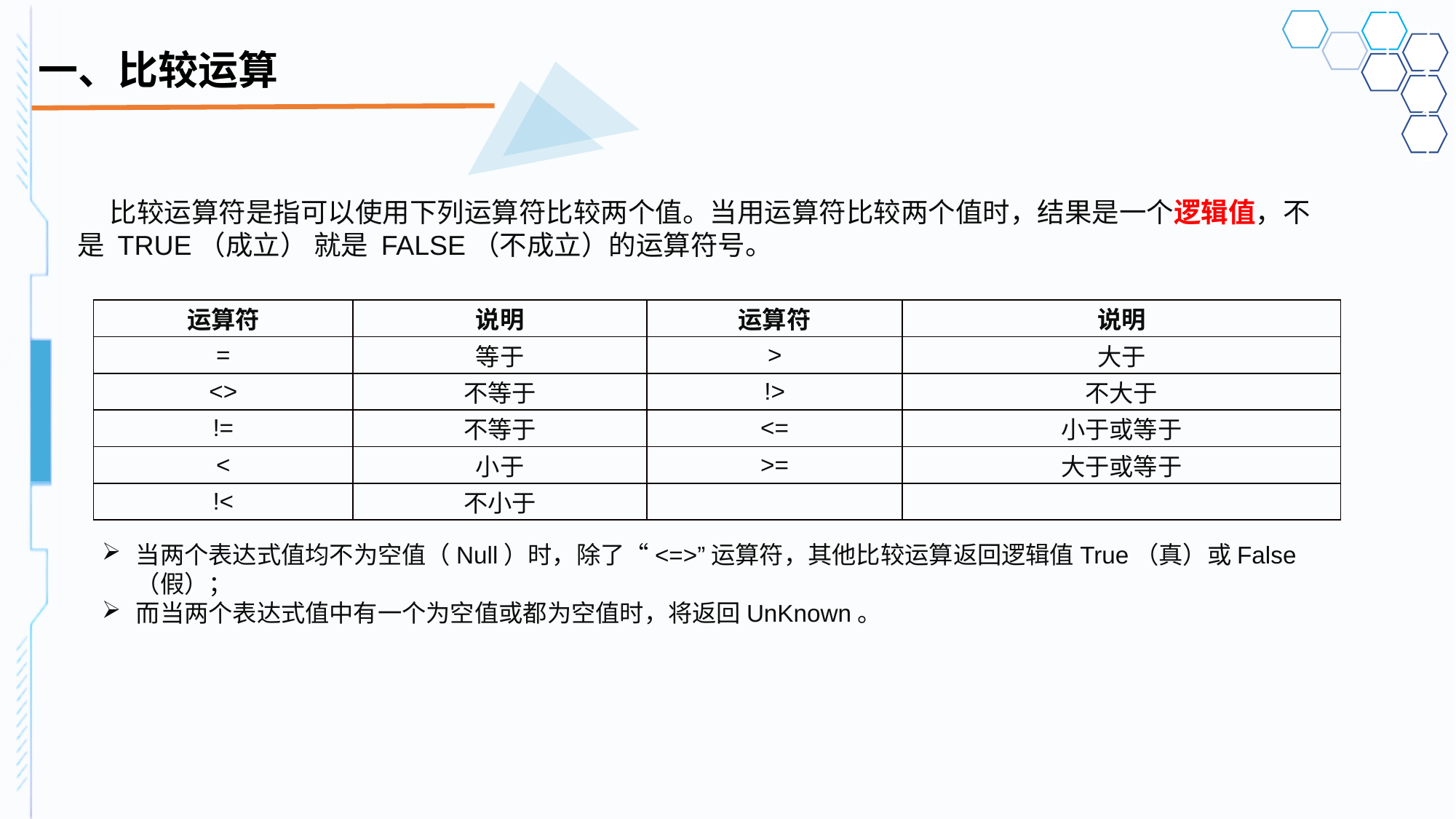

# 一、比较运算

比较运算符是指可以使用下列运算符比较两个值。当用运算符比较两个值时，结果是一个逻辑值，不是 TRUE（成立） 就是 FALSE（不成立）的运算符号。
| 运算符 | 说明 | 运算符 | 说明 |
| --- | --- | --- | --- |
| = | 等于 | > | 大于 |
| <> | 不等于 | !> | 不大于 |
| != | 不等于 | <= | 小于或等于 |
| < | 小于 | >= | 大于或等于 |
| !< | 不小于 |  |  |
当两个表达式值均不为空值（Null）时，除了“<=>”运算符，其他比较运算返回逻辑值True（真）或False（假）；
而当两个表达式值中有一个为空值或都为空值时，将返回UnKnown。